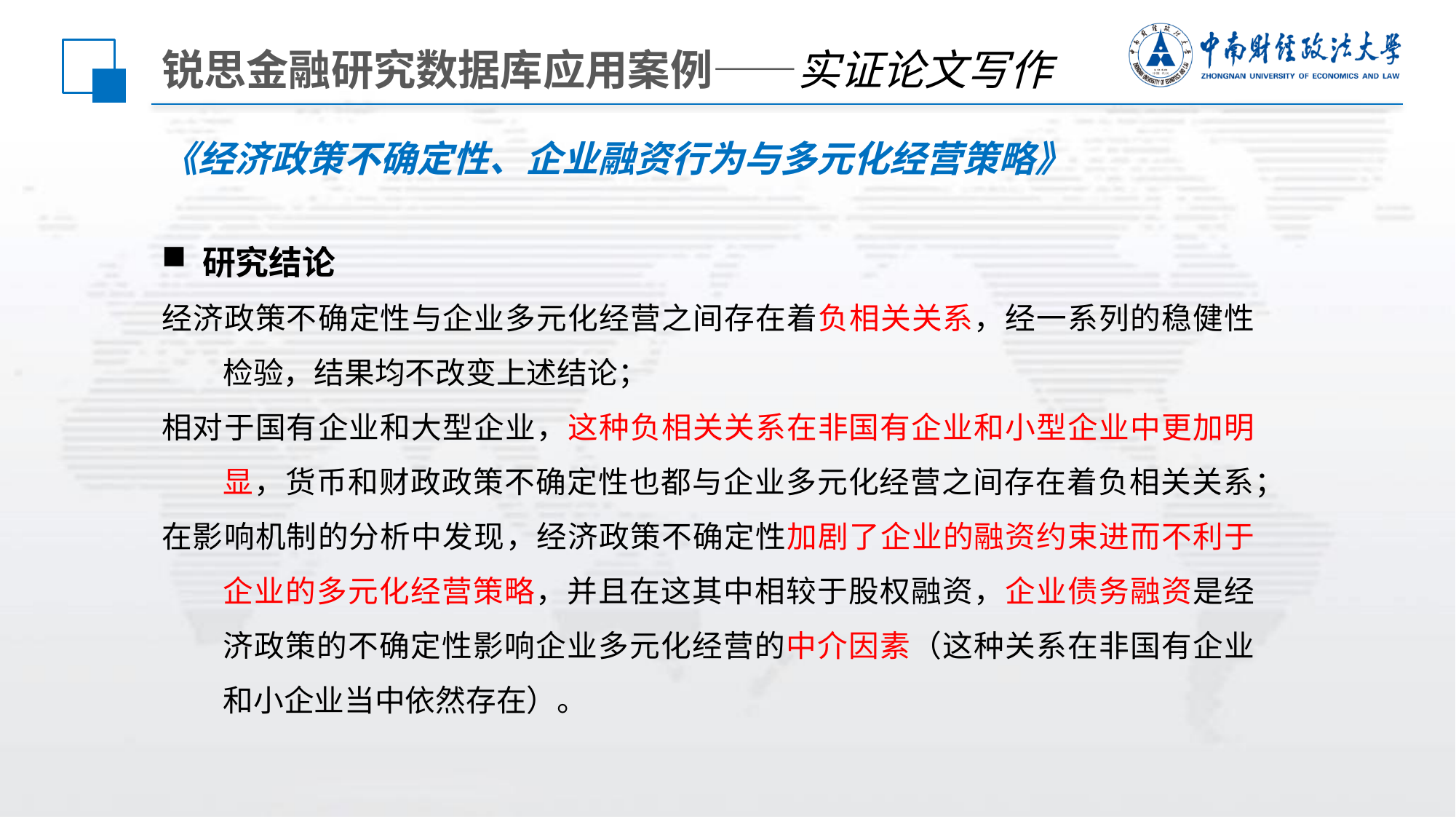

锐思金融研究数据库应用案例——实证论文写作
《经济政策不确定性、企业融资行为与多元化经营策略》
研究结论
经济政策不确定性与企业多元化经营之间存在着负相关关系，经一系列的稳健性检验，结果均不改变上述结论；
相对于国有企业和大型企业，这种负相关关系在非国有企业和小型企业中更加明显，货币和财政政策不确定性也都与企业多元化经营之间存在着负相关关系；
在影响机制的分析中发现，经济政策不确定性加剧了企业的融资约束进而不利于企业的多元化经营策略，并且在这其中相较于股权融资，企业债务融资是经济政策的不确定性影响企业多元化经营的中介因素（这种关系在非国有企业和小企业当中依然存在）。